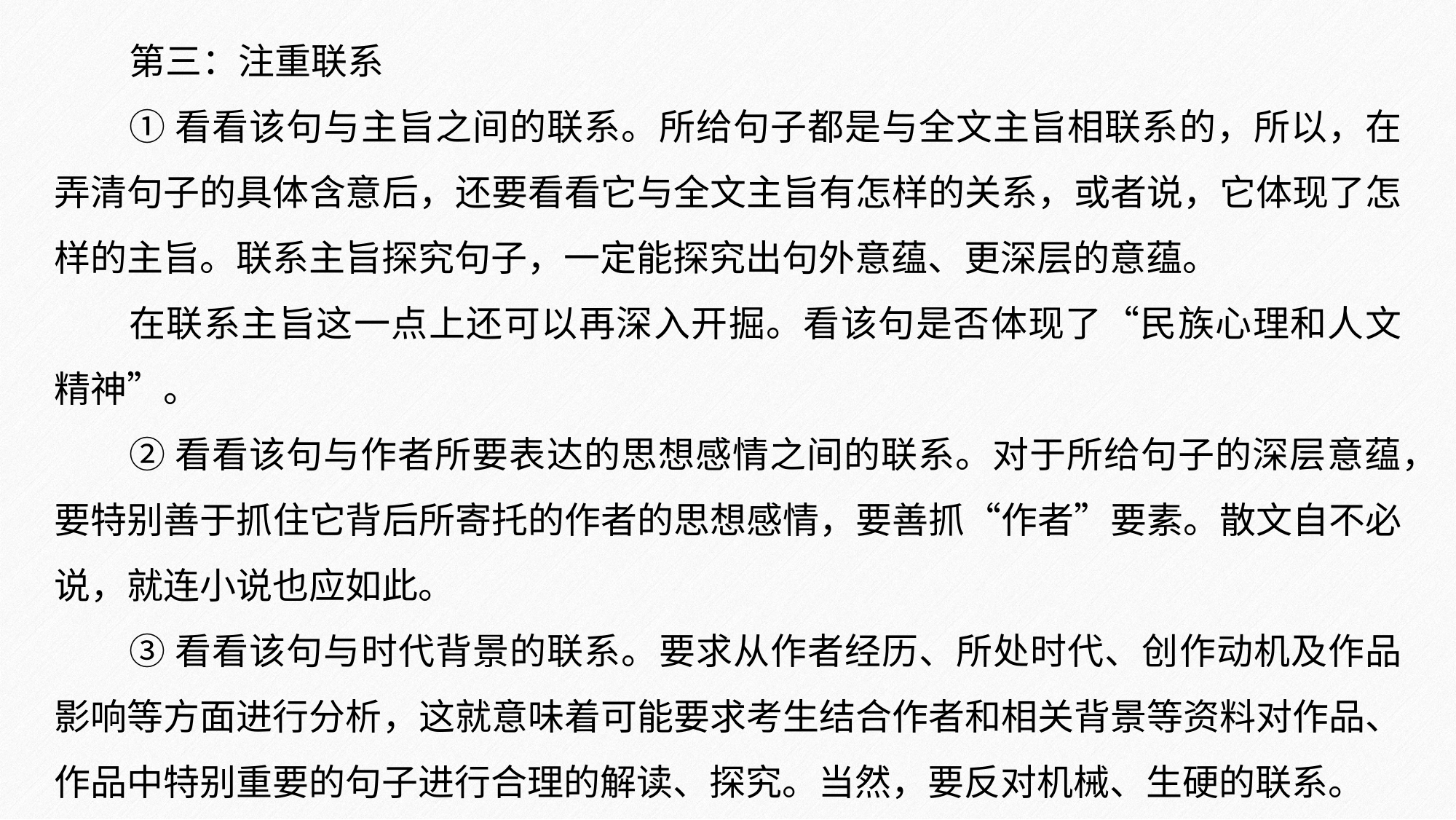

第三：注重联系
①看看该句与主旨之间的联系。所给句子都是与全文主旨相联系的，所以，在弄清句子的具体含意后，还要看看它与全文主旨有怎样的关系，或者说，它体现了怎样的主旨。联系主旨探究句子，一定能探究出句外意蕴、更深层的意蕴。
在联系主旨这一点上还可以再深入开掘。看该句是否体现了“民族心理和人文精神”。
②看看该句与作者所要表达的思想感情之间的联系。对于所给句子的深层意蕴，要特别善于抓住它背后所寄托的作者的思想感情，要善抓“作者”要素。散文自不必说，就连小说也应如此。
③看看该句与时代背景的联系。要求从作者经历、所处时代、创作动机及作品影响等方面进行分析，这就意味着可能要求考生结合作者和相关背景等资料对作品、作品中特别重要的句子进行合理的解读、探究。当然，要反对机械、生硬的联系。